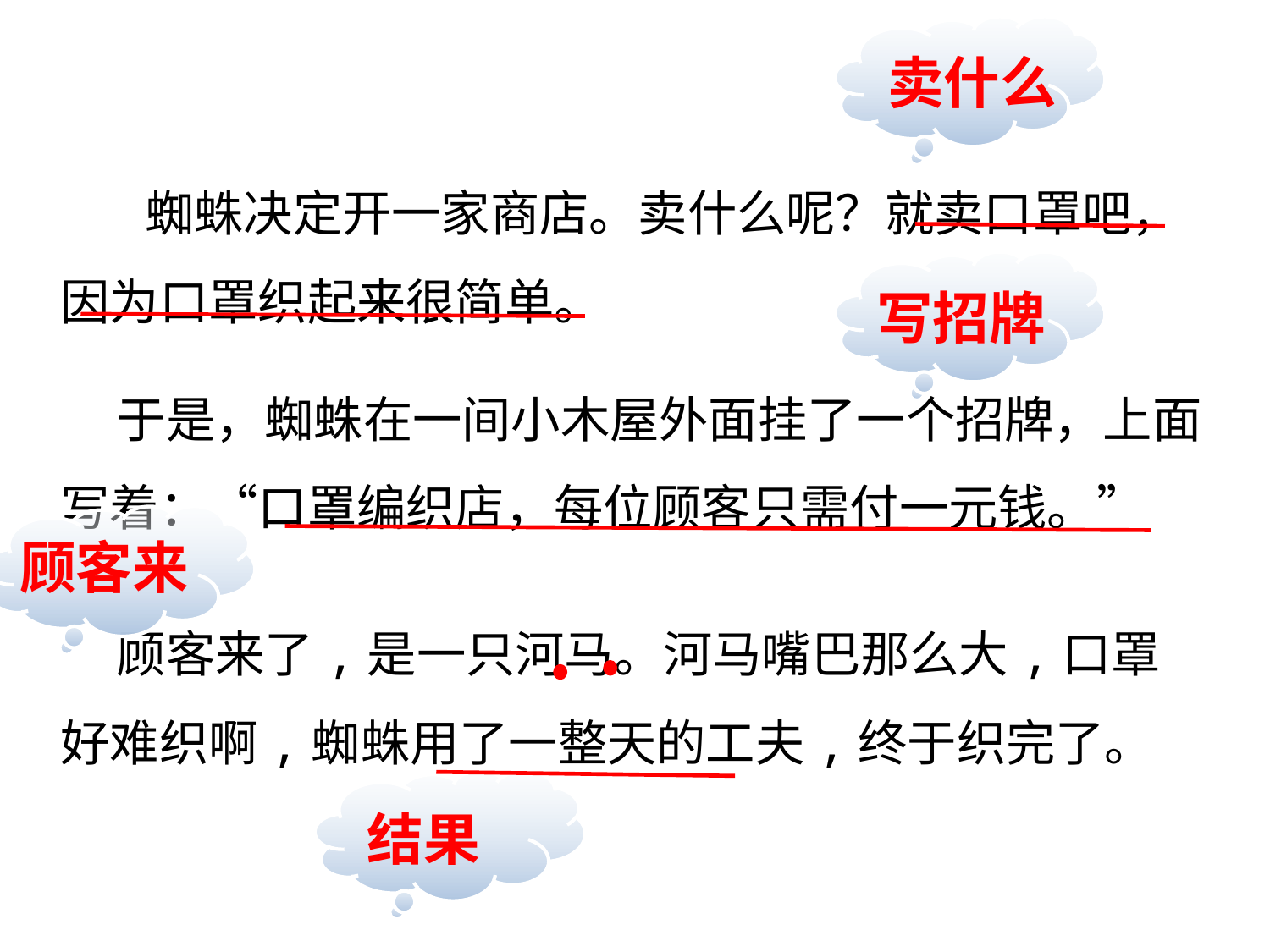

卖什么
         蜘蛛决定开一家商店。卖什么呢？就卖口罩吧，因为口罩织起来很简单。

    于是，蜘蛛在一间小木屋外面挂了一个招牌，上面写着：“口罩编织店，每位顾客只需付一元钱。”

    顾客来了,是一只河马。河马嘴巴那么大,口罩好难织啊,蜘蛛用了一整天的工夫,终于织完了。

写招牌

顾客来

结果